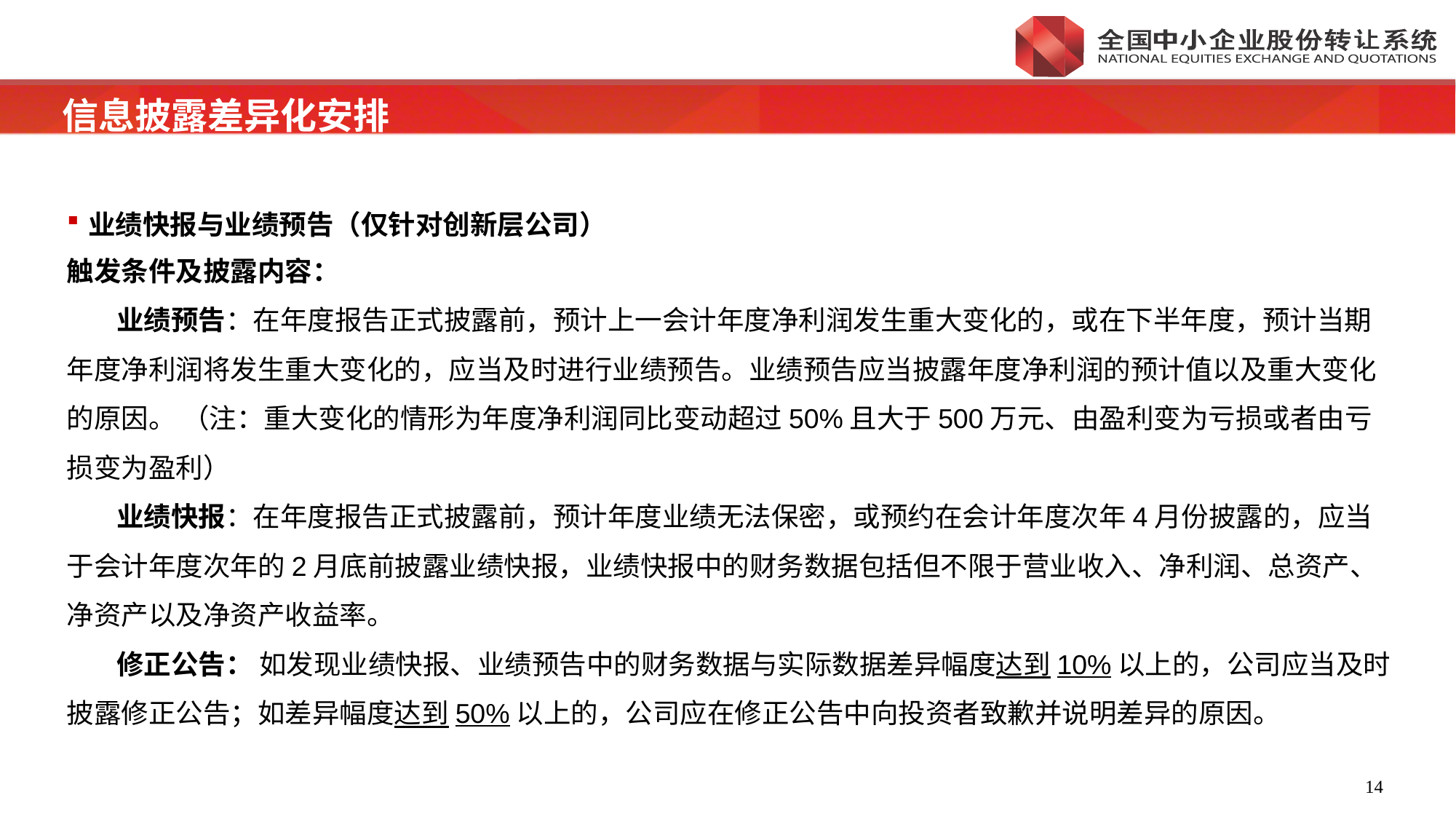

信息披露差异化安排
业绩快报与业绩预告（仅针对创新层公司）
触发条件及披露内容：
       业绩预告：在年度报告正式披露前，预计上一会计年度净利润发生重大变化的，或在下半年度，预计当期年度净利润将发生重大变化的，应当及时进行业绩预告。业绩预告应当披露年度净利润的预计值以及重大变化的原因。 （注：重大变化的情形为年度净利润同比变动超过50%且大于500万元、由盈利变为亏损或者由亏损变为盈利）
       业绩快报：在年度报告正式披露前，预计年度业绩无法保密，或预约在会计年度次年4月份披露的，应当于会计年度次年的2月底前披露业绩快报，业绩快报中的财务数据包括但不限于营业收入、净利润、总资产、净资产以及净资产收益率。
       修正公告： 如发现业绩快报、业绩预告中的财务数据与实际数据差异幅度达到10%以上的，公司应当及时披露修正公告；如差异幅度达到50%以上的，公司应在修正公告中向投资者致歉并说明差异的原因。